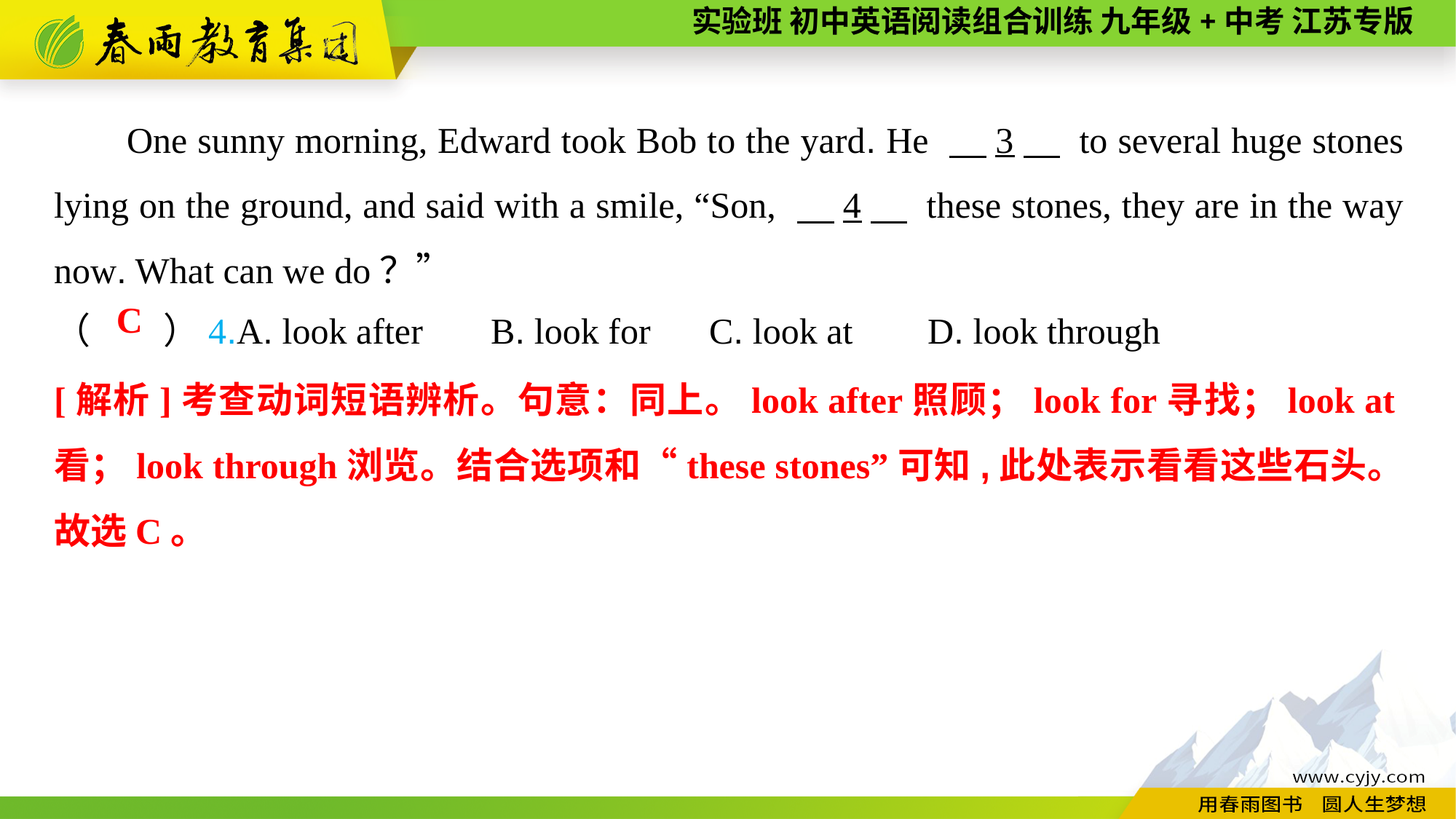

One sunny morning, Edward took Bob to the yard. He 　3　 to several huge stones lying on the ground, and said with a smile, “Son, 　4　 these stones, they are in the way now. What can we do？”
（　　）4.A. look after	B. look for	C. look at	D. look through
C
[解析]考查动词短语辨析。句意：同上。look after照顾；look for寻找；look at看；look through浏览。结合选项和“these stones”可知,此处表示看看这些石头。故选C。